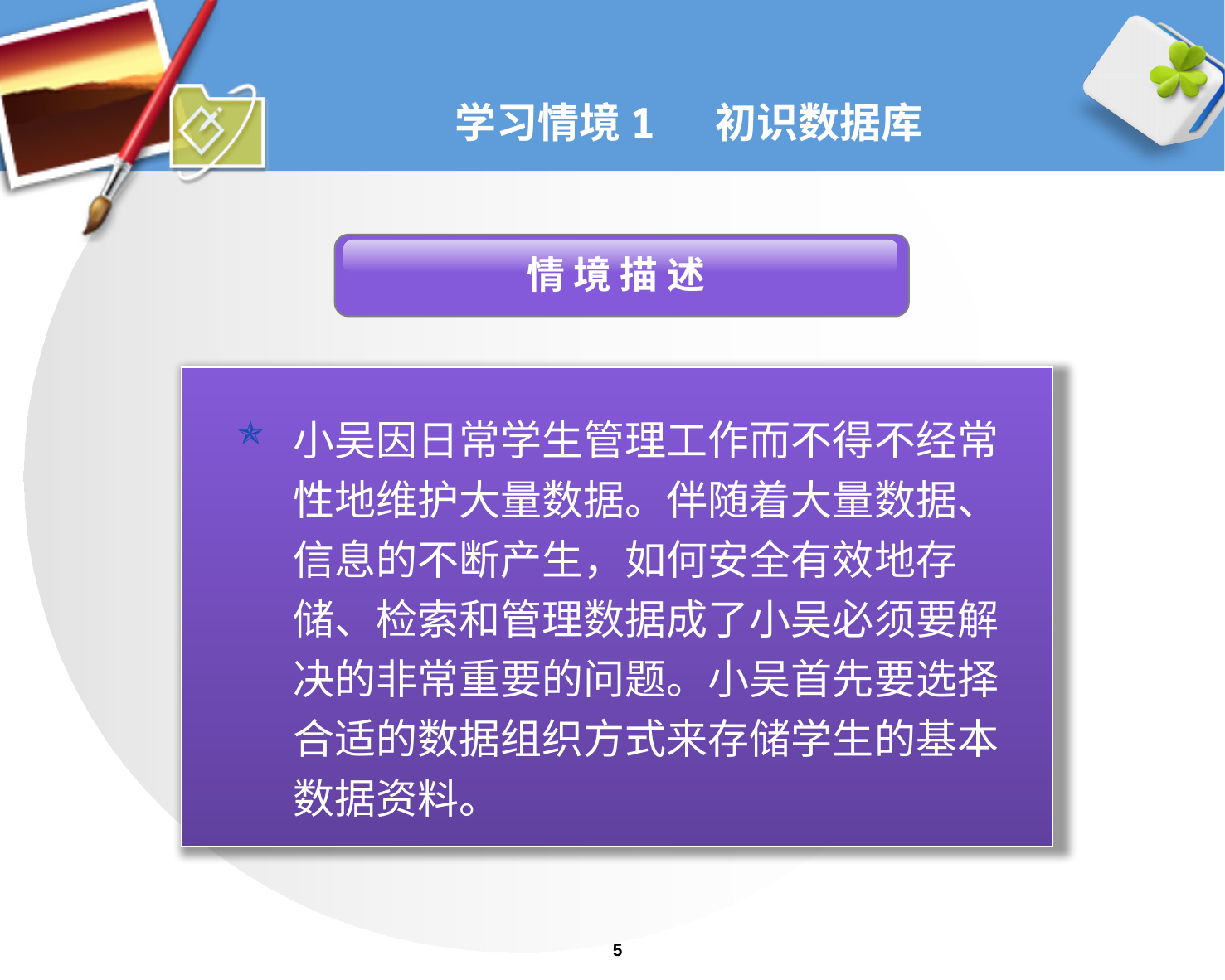

# 学习情境1  初识数据库

  情 境 描 述

小吴因日常学生管理工作而不得不经常性地维护大量数据。伴随着大量数据、信息的不断产生，如何安全有效地存储、检索和管理数据成了小吴必须要解决的非常重要的问题。小吴首先要选择合适的数据组织方式来存储学生的基本数据资料。
5